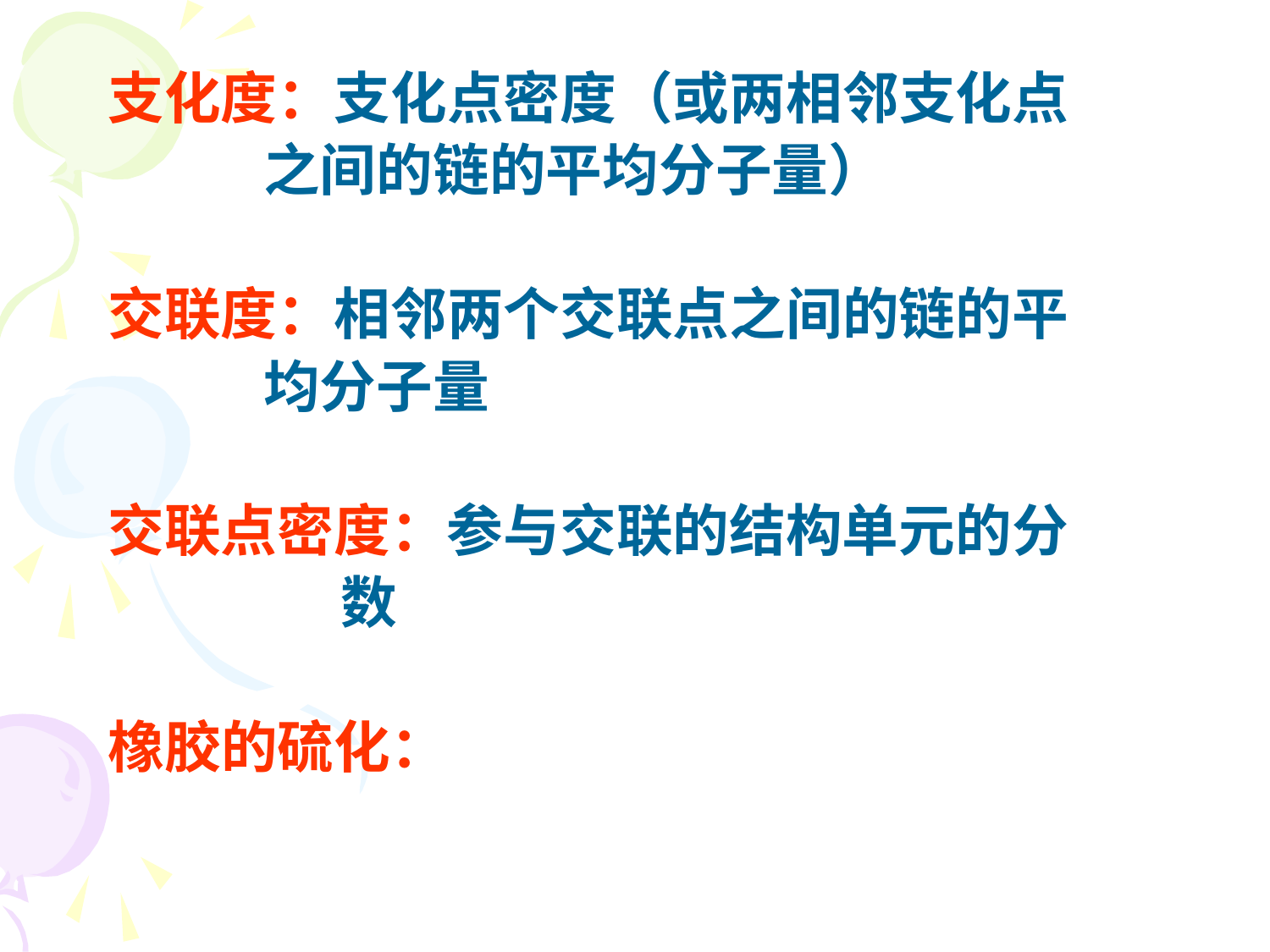

支化度：支化点密度（或两相邻支化点
           之间的链的平均分子量）

交联度：相邻两个交联点之间的链的平
           均分子量

交联点密度：参与交联的结构单元的分
                 数

橡胶的硫化：